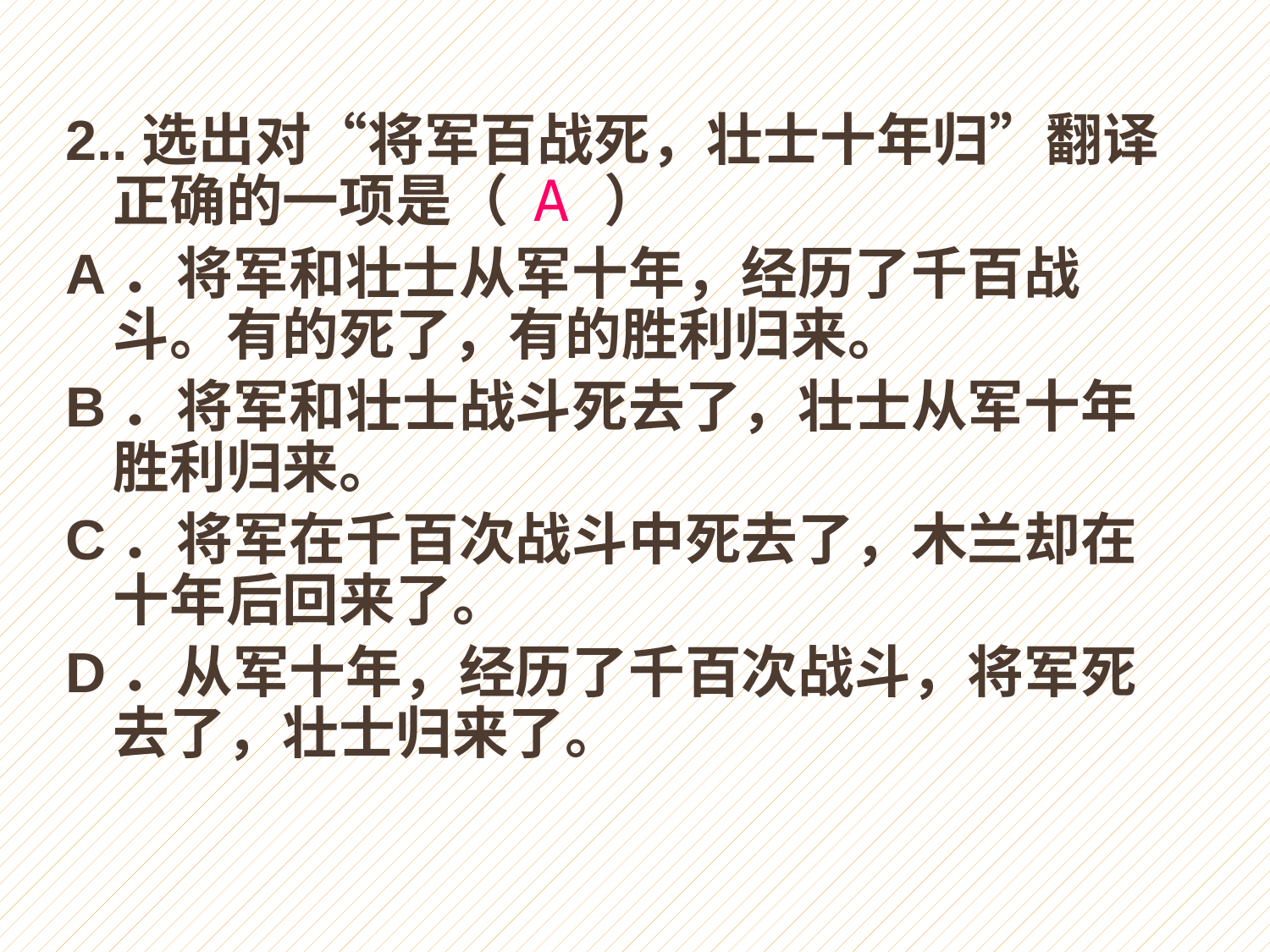

2..选出对“将军百战死，壮士十年归”翻译正确的一项是（　   ）
A．将军和壮士从军十年，经历了千百战斗。有的死了，有的胜利归来。
B．将军和壮士战斗死去了，壮士从军十年胜利归来。
C．将军在千百次战斗中死去了，木兰却在十年后回来了。
D．从军十年，经历了千百次战斗，将军死去了，壮士归来了。

A